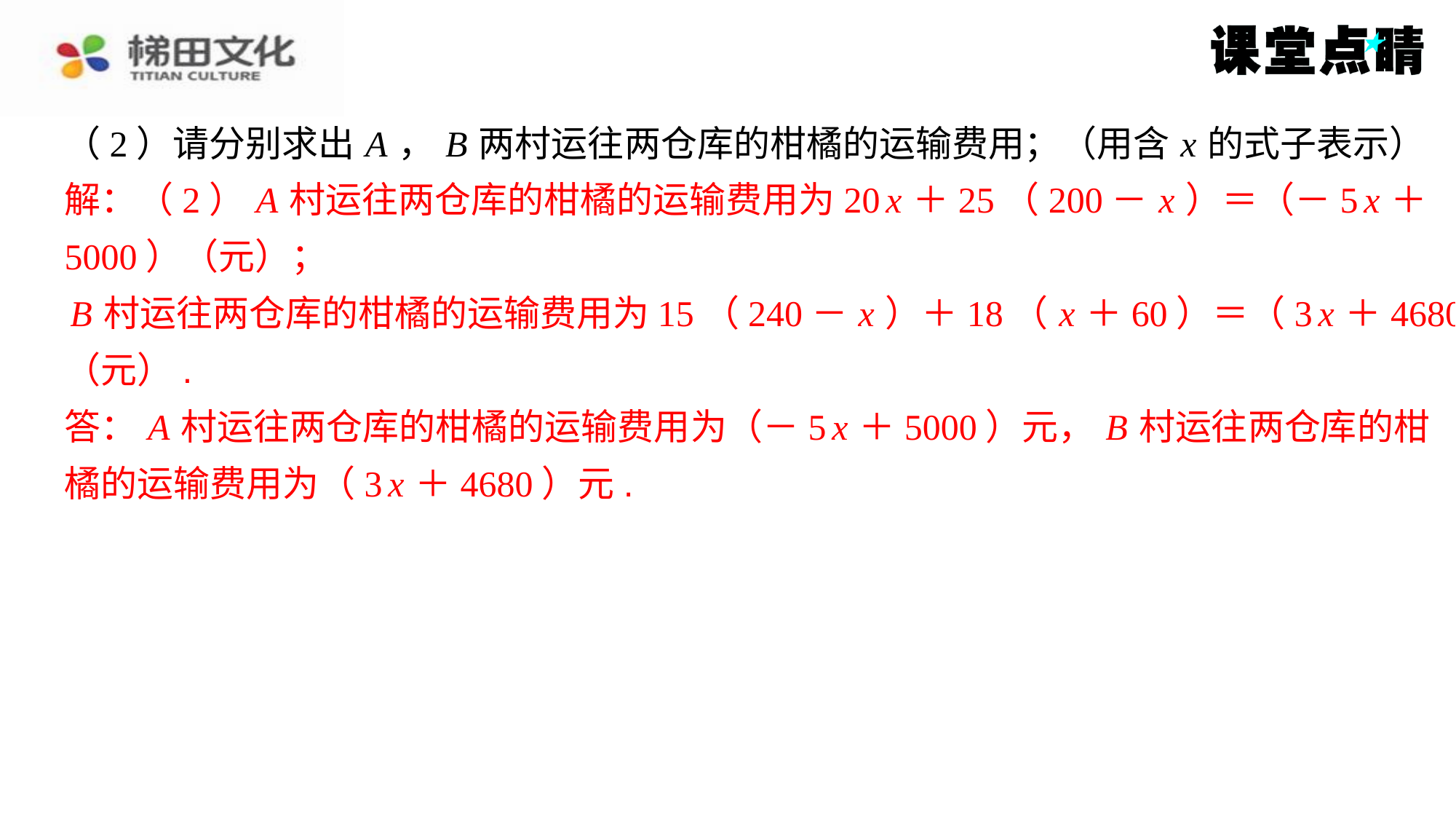

（2）请分别求出 A ， B 两村运往两仓库的柑橘的运输费用；（用含 x 的式子表示）
解：（2） A 村运往两仓库的柑橘的运输费用为20 x ＋25（200－ x ）＝（－5 x ＋
5000）（元）；
 B 村运往两仓库的柑橘的运输费用为15（240－ x ）＋18（ x ＋60）＝（3 x ＋4680）
（元）.
答： A 村运往两仓库的柑橘的运输费用为（－5 x ＋5000）元， B 村运往两仓库的柑
橘的运输费用为（3 x ＋4680）元.
解：（2） A 村运往两仓库的柑橘的运输费用为20 x ＋25（200－ x ）＝（－5 x ＋
5000）（元）；
B 村运往两仓库的柑橘的运输费用为15（240－ x ）＋18（ x ＋60）＝（3 x ＋4680）
（元）.
答： A 村运往两仓库的柑橘的运输费用为（－5 x ＋5000）元， B 村运往两仓库的柑
橘的运输费用为（3 x ＋4680）元.